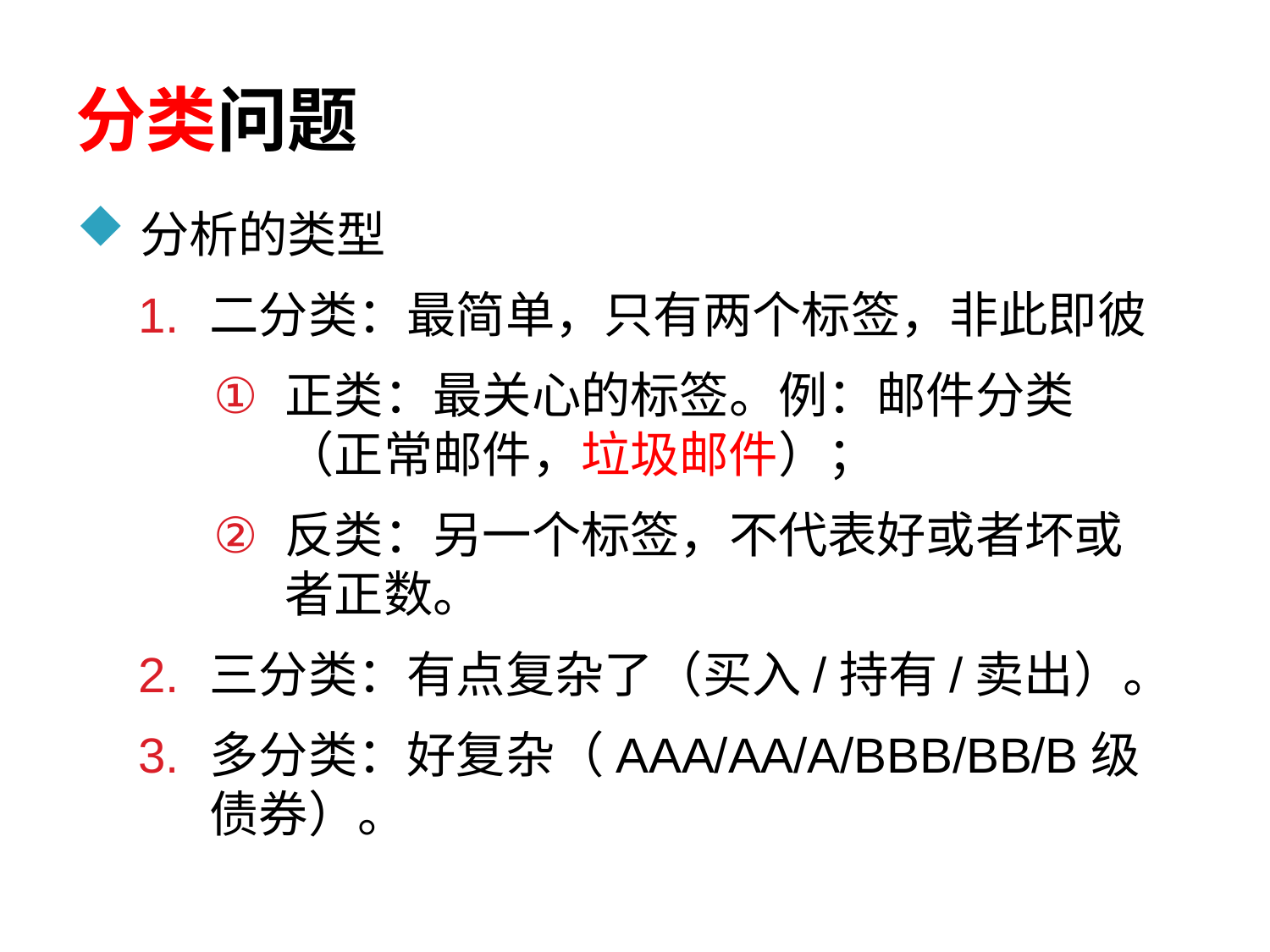

# 分类问题
分析的类型
二分类：最简单，只有两个标签，非此即彼
正类：最关心的标签。例：邮件分类（正常邮件，垃圾邮件）；
反类：另一个标签，不代表好或者坏或者正数。
三分类：有点复杂了（买入/持有/卖出）。
多分类：好复杂（AAA/AA/A/BBB/BB/B级债券）。